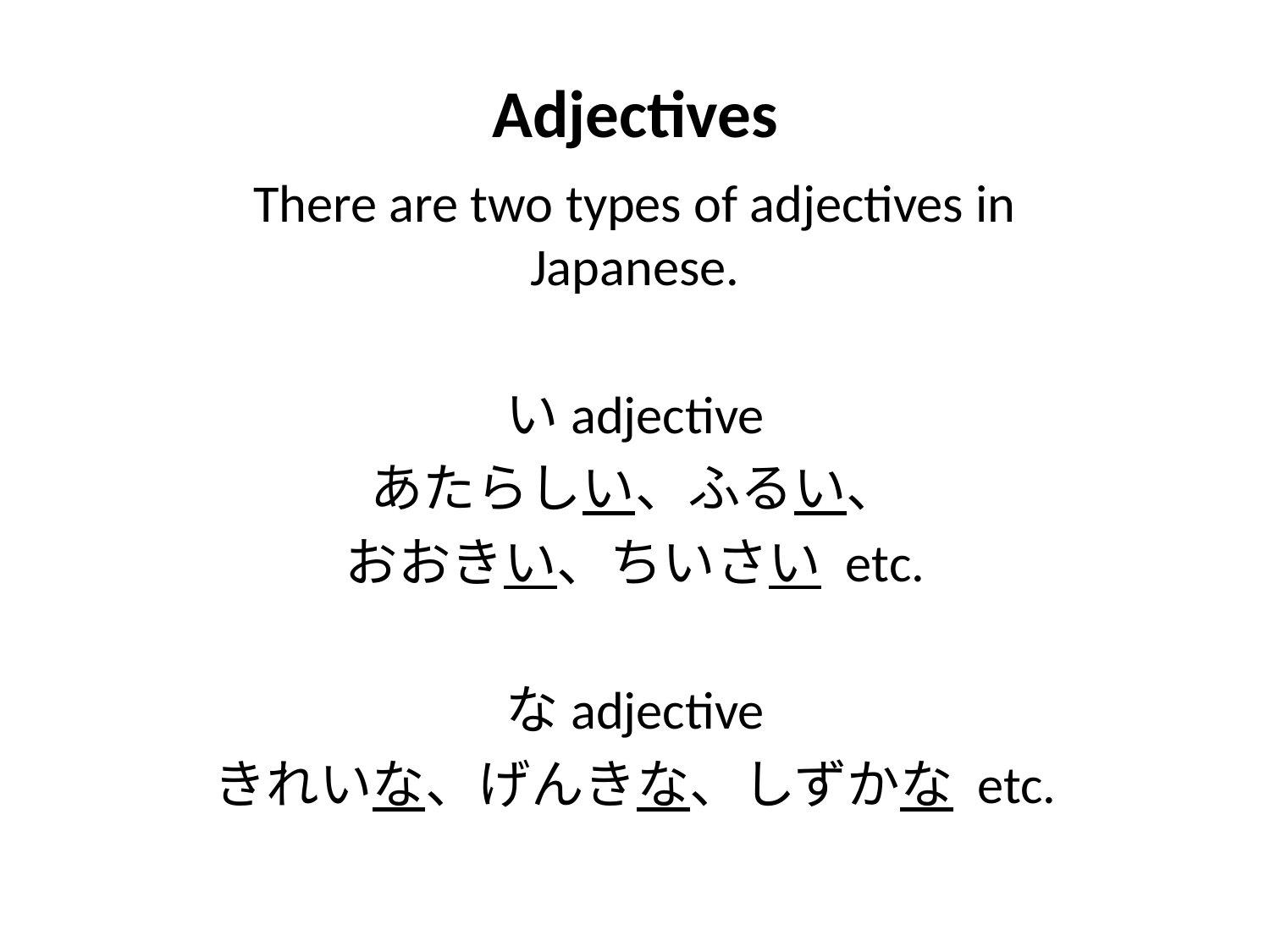

# Adjectives
There are two types of adjectives in Japanese.

いadjective
あたらしい、ふるい、
おおきい、ちいさい etc.

なadjective
きれいな、げんきな、しずかな etc.